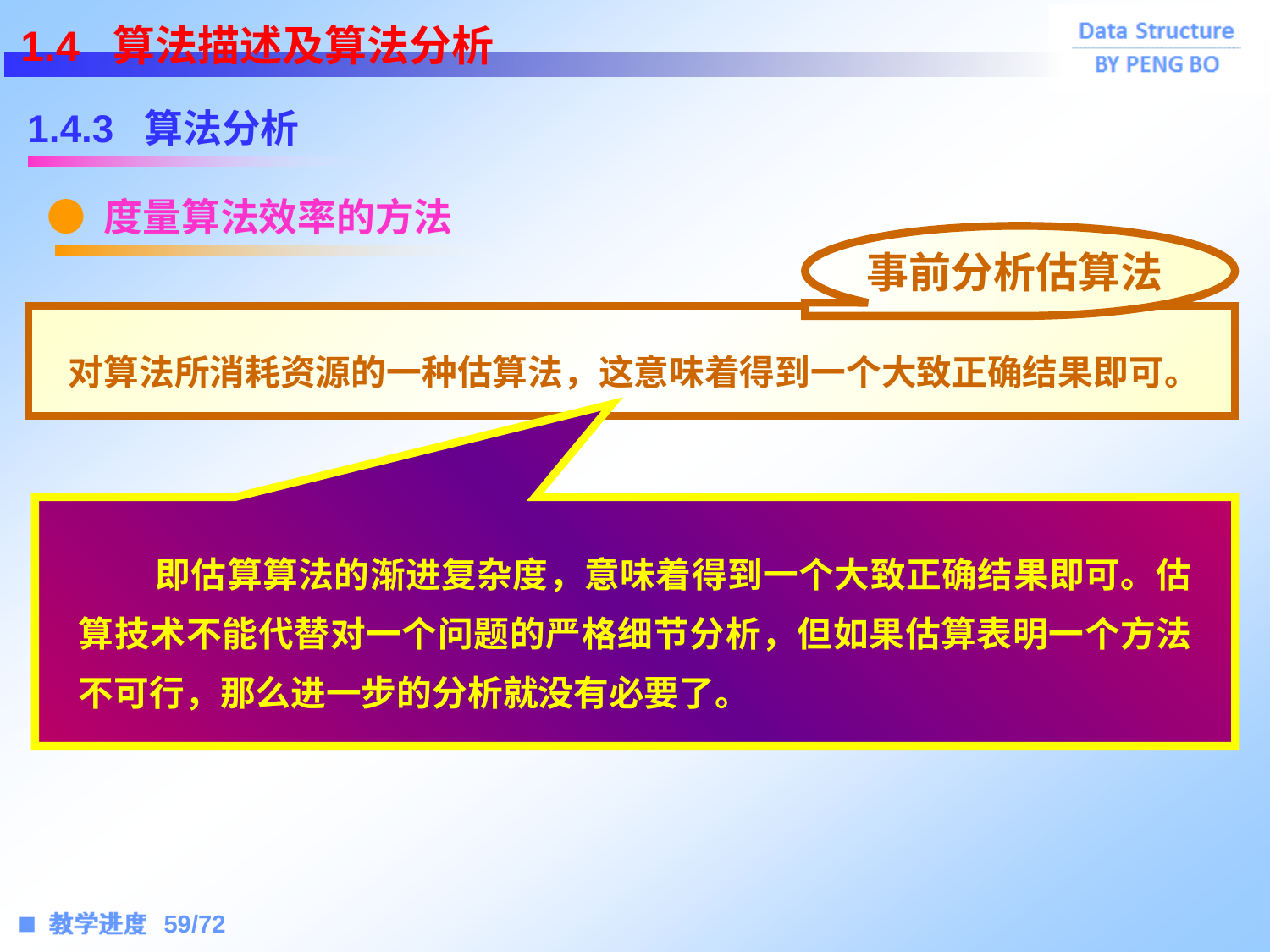

1.4  算法描述及算法分析

1.4.3  算法分析

● 度量算法效率的方法

事前分析估算法

对算法所消耗资源的一种估算法，这意味着得到一个大致正确结果即可。

        即估算算法的渐进复杂度，意味着得到一个大致正确结果即可。估算技术不能代替对一个问题的严格细节分析，但如果估算表明一个方法不可行，那么进一步的分析就没有必要了。